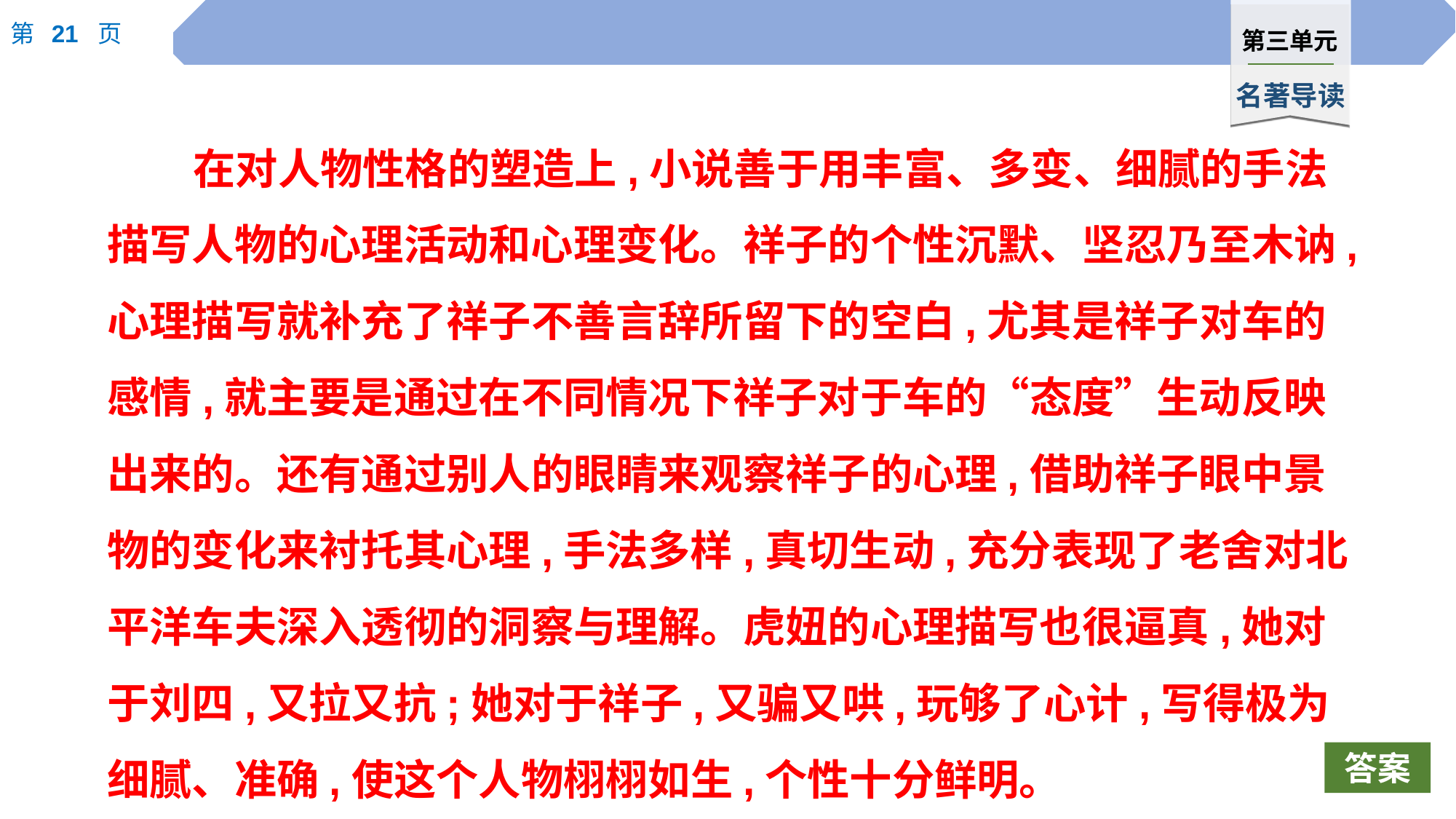

在对人物性格的塑造上,小说善于用丰富、多变、细腻的手法描写人物的心理活动和心理变化。祥子的个性沉默、坚忍乃至木讷,心理描写就补充了祥子不善言辞所留下的空白,尤其是祥子对车的感情,就主要是通过在不同情况下祥子对于车的“态度”生动反映出来的。还有通过别人的眼睛来观察祥子的心理,借助祥子眼中景物的变化来衬托其心理,手法多样,真切生动,充分表现了老舍对北平洋车夫深入透彻的洞察与理解。虎妞的心理描写也很逼真,她对于刘四,又拉又抗;她对于祥子,又骗又哄,玩够了心计,写得极为细腻、准确,使这个人物栩栩如生,个性十分鲜明。
答案